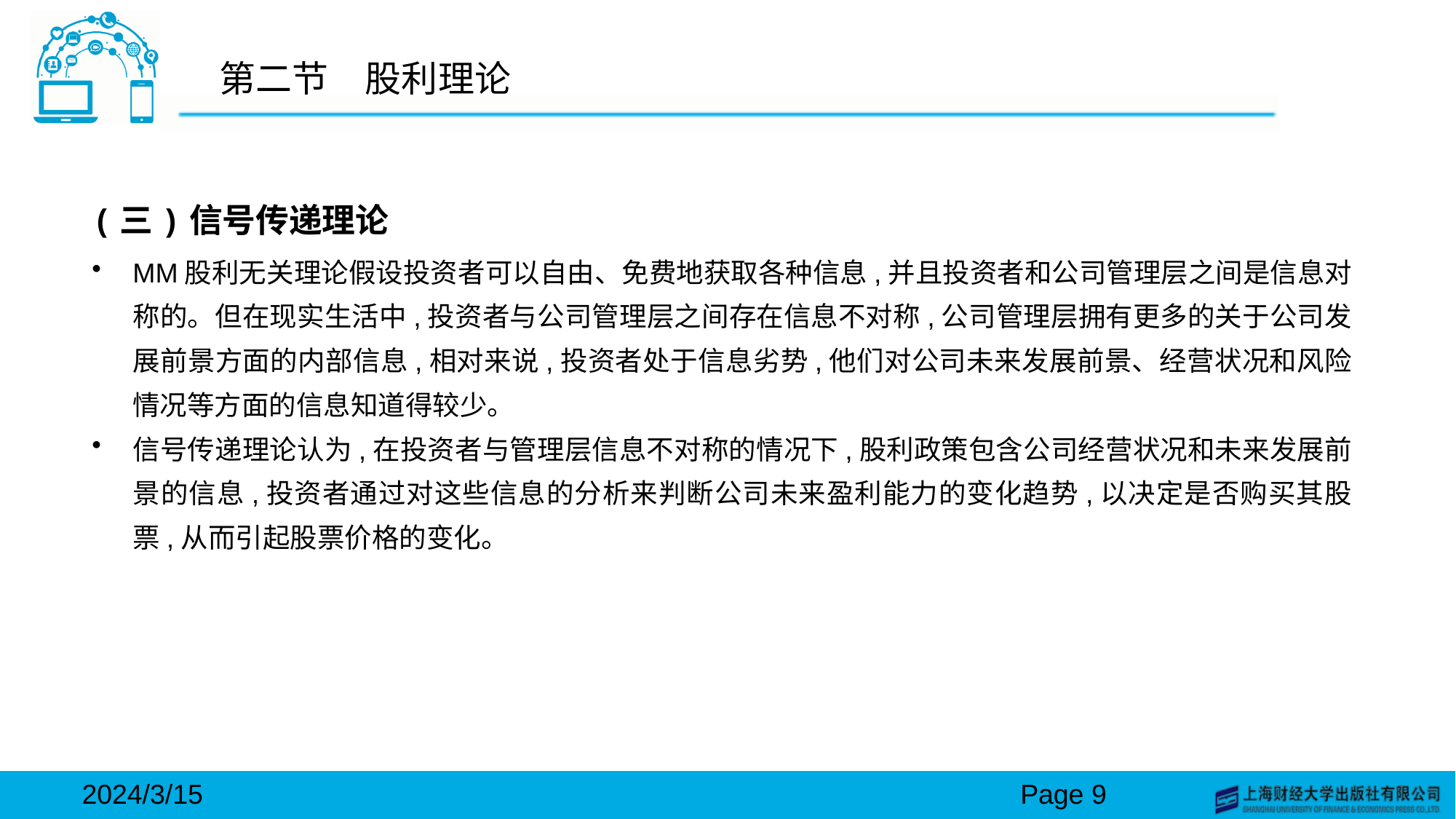

# 第二节　股利理论
(三)信号传递理论
MM股利无关理论假设投资者可以自由、免费地获取各种信息,并且投资者和公司管理层之间是信息对称的。但在现实生活中,投资者与公司管理层之间存在信息不对称,公司管理层拥有更多的关于公司发展前景方面的内部信息,相对来说,投资者处于信息劣势,他们对公司未来发展前景、经营状况和风险情况等方面的信息知道得较少。
信号传递理论认为,在投资者与管理层信息不对称的情况下,股利政策包含公司经营状况和未来发展前景的信息,投资者通过对这些信息的分析来判断公司未来盈利能力的变化趋势,以决定是否购买其股票,从而引起股票价格的变化。

2024/3/15
Page 9